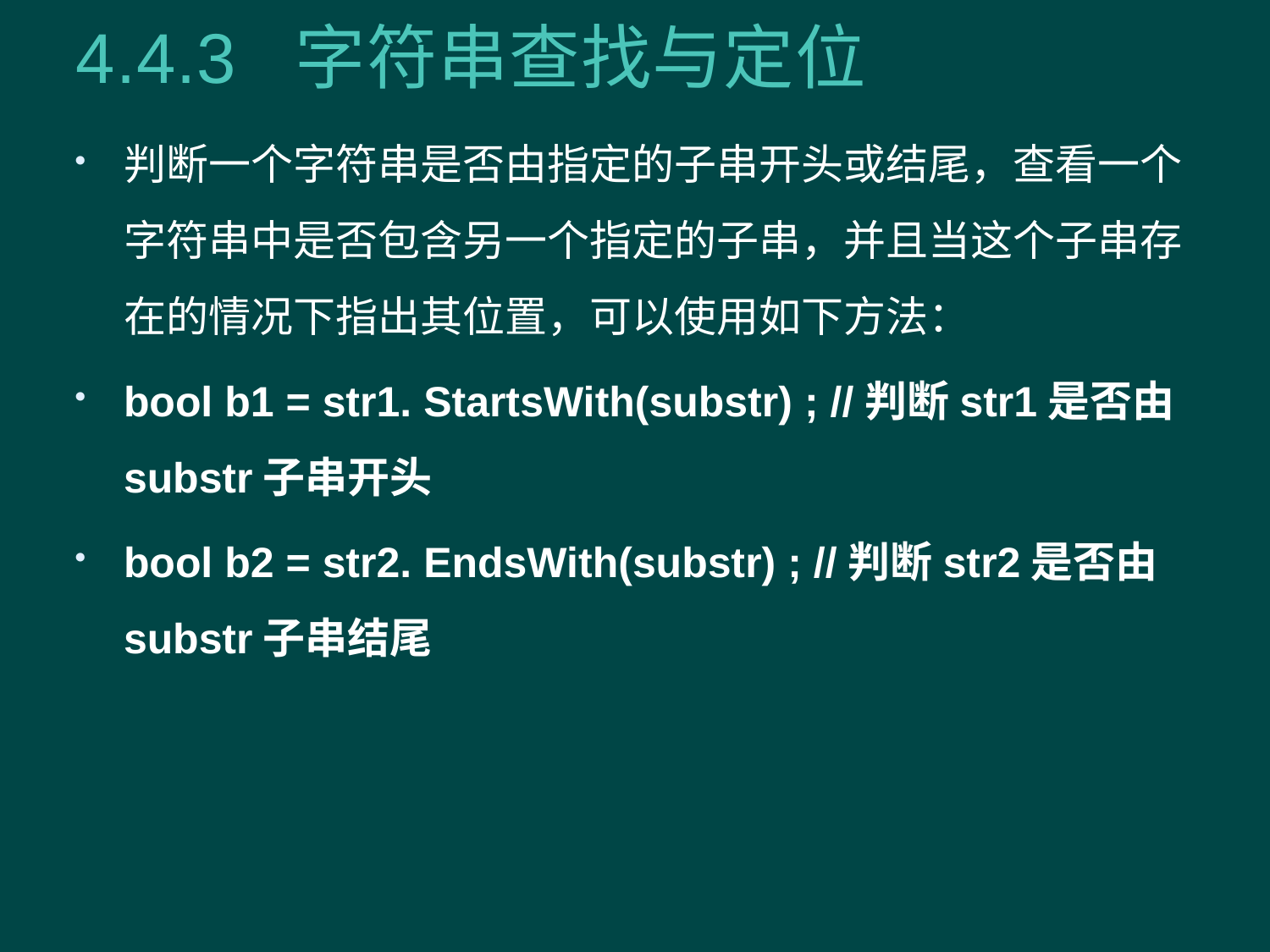

# 4.4.3  字符串查找与定位
判断一个字符串是否由指定的子串开头或结尾，查看一个字符串中是否包含另一个指定的子串，并且当这个子串存在的情况下指出其位置，可以使用如下方法：
bool b1 = str1. StartsWith(substr) ; //判断str1是否由substr子串开头
bool b2 = str2. EndsWith(substr) ; //判断str2是否由substr子串结尾